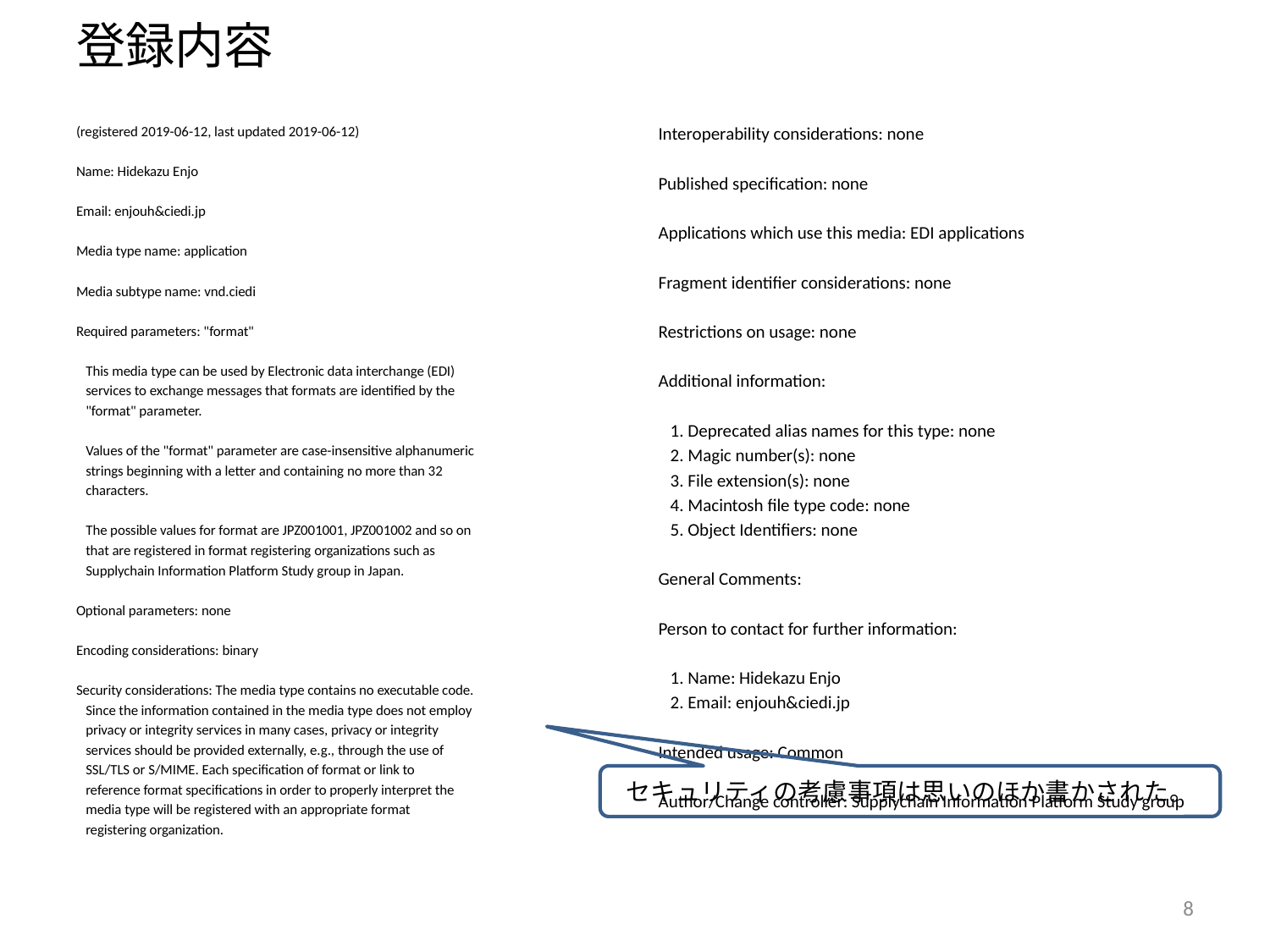

# 登録内容
(registered 2019-06-12, last updated 2019-06-12)

Name: Hidekazu Enjo

Email: enjouh&ciedi.jp

Media type name: application

Media subtype name: vnd.ciedi

Required parameters: "format"

   This media type can be used by Electronic data interchange (EDI)
   services to exchange messages that formats are identified by the
   "format" parameter.

   Values of the "format" parameter are case-insensitive alphanumeric
   strings beginning with a letter and containing no more than 32
   characters.

   The possible values for format are JPZ001001, JPZ001002 and so on
   that are registered in format registering organizations such as
   Supplychain Information Platform Study group in Japan.

Optional parameters: none

Encoding considerations: binary

Security considerations: The media type contains no executable code.
   Since the information contained in the media type does not employ
   privacy or integrity services in many cases, privacy or integrity
   services should be provided externally, e.g., through the use of
   SSL/TLS or S/MIME. Each specification of format or link to
   reference format specifications in order to properly interpret the
   media type will be registered with an appropriate format
   registering organization.
Interoperability considerations: none

Published specification: none

Applications which use this media: EDI applications

Fragment identifier considerations: none

Restrictions on usage: none

Additional information:

   1. Deprecated alias names for this type: none
   2. Magic number(s): none
   3. File extension(s): none
   4. Macintosh file type code: none
   5. Object Identifiers: none

General Comments:

Person to contact for further information:

   1. Name: Hidekazu Enjo
   2. Email: enjouh&ciedi.jp

Intended usage: Common

Author/Change controller: Supplychain Information Platform Study group
セキュリティの考慮事項は思いのほか書かされた。
8